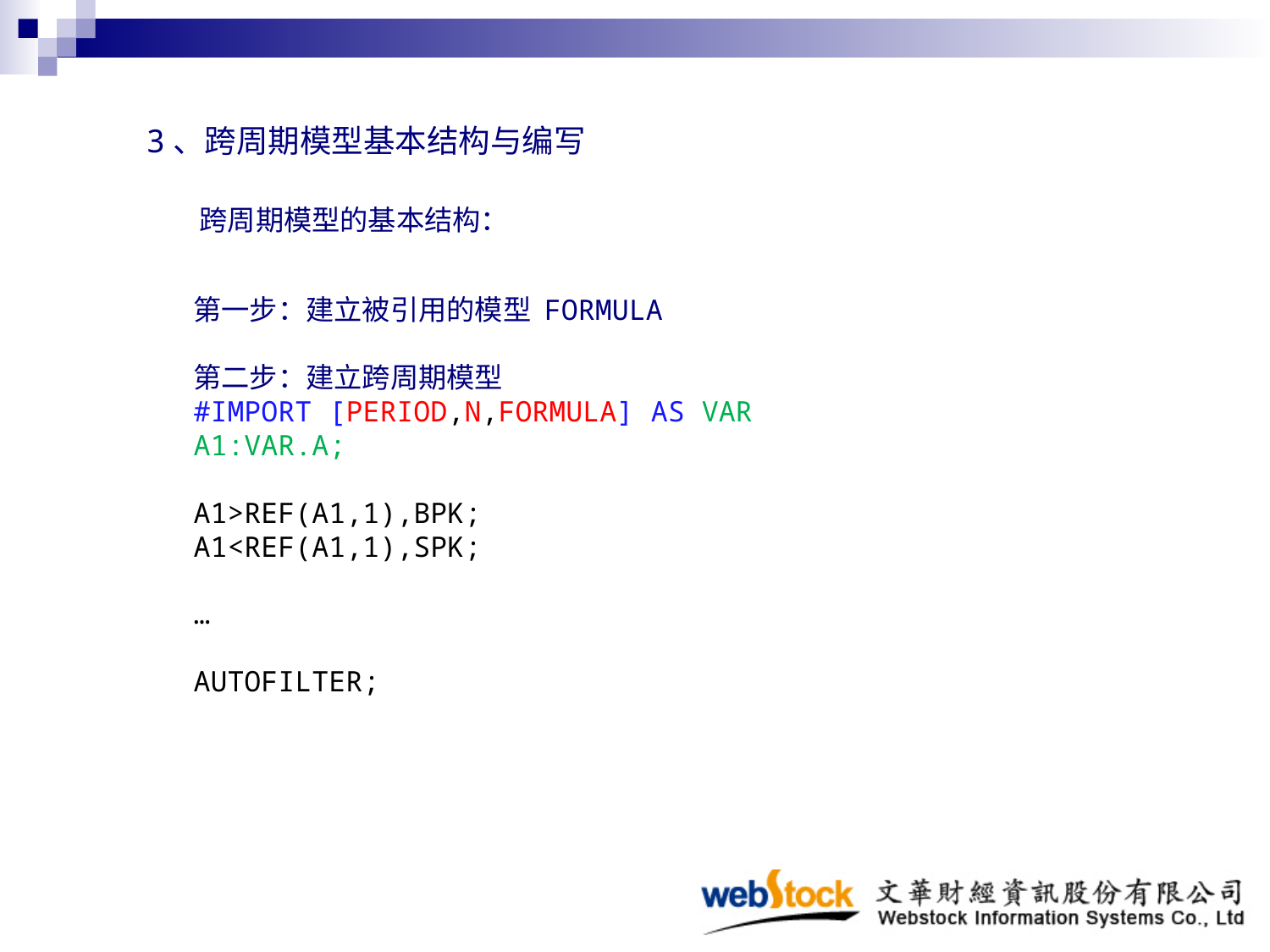

# 3、跨周期模型基本结构与编写
跨周期模型的基本结构：
第一步：建立被引用的模型 FORMULA

第二步：建立跨周期模型
#IMPORT [PERIOD,N,FORMULA] AS VAR
A1:VAR.A;

A1>REF(A1,1),BPK;
A1<REF(A1,1),SPK;

…

AUTOFILTER;